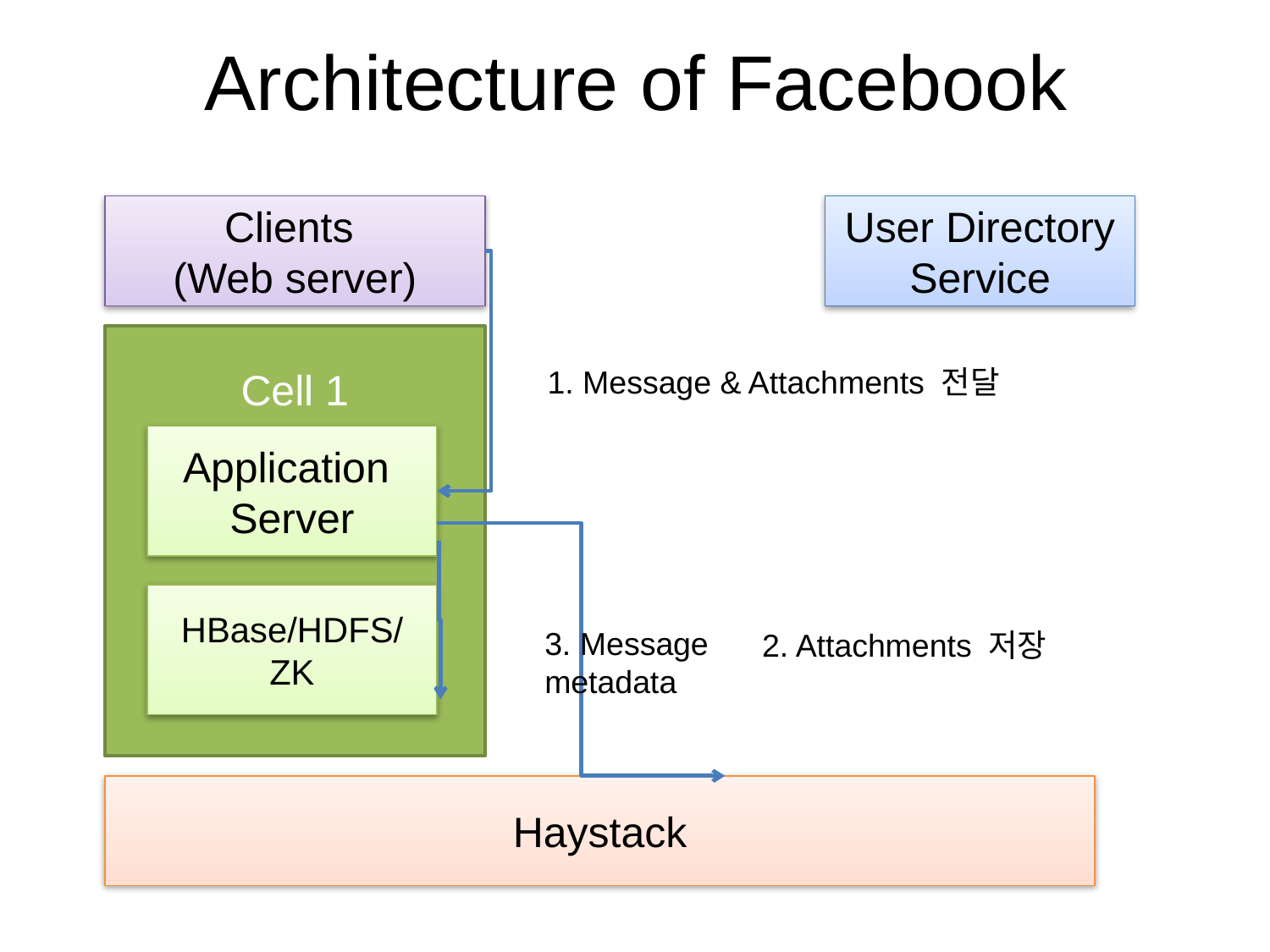

# Architecture of Facebook
Clients
(Web server)
User Directory Service
Cell 1

1. Message & Attachments 전달
Application
Server
HBase/HDFS/ZK
3. Message
metadata
2. Attachments 저장
Haystack